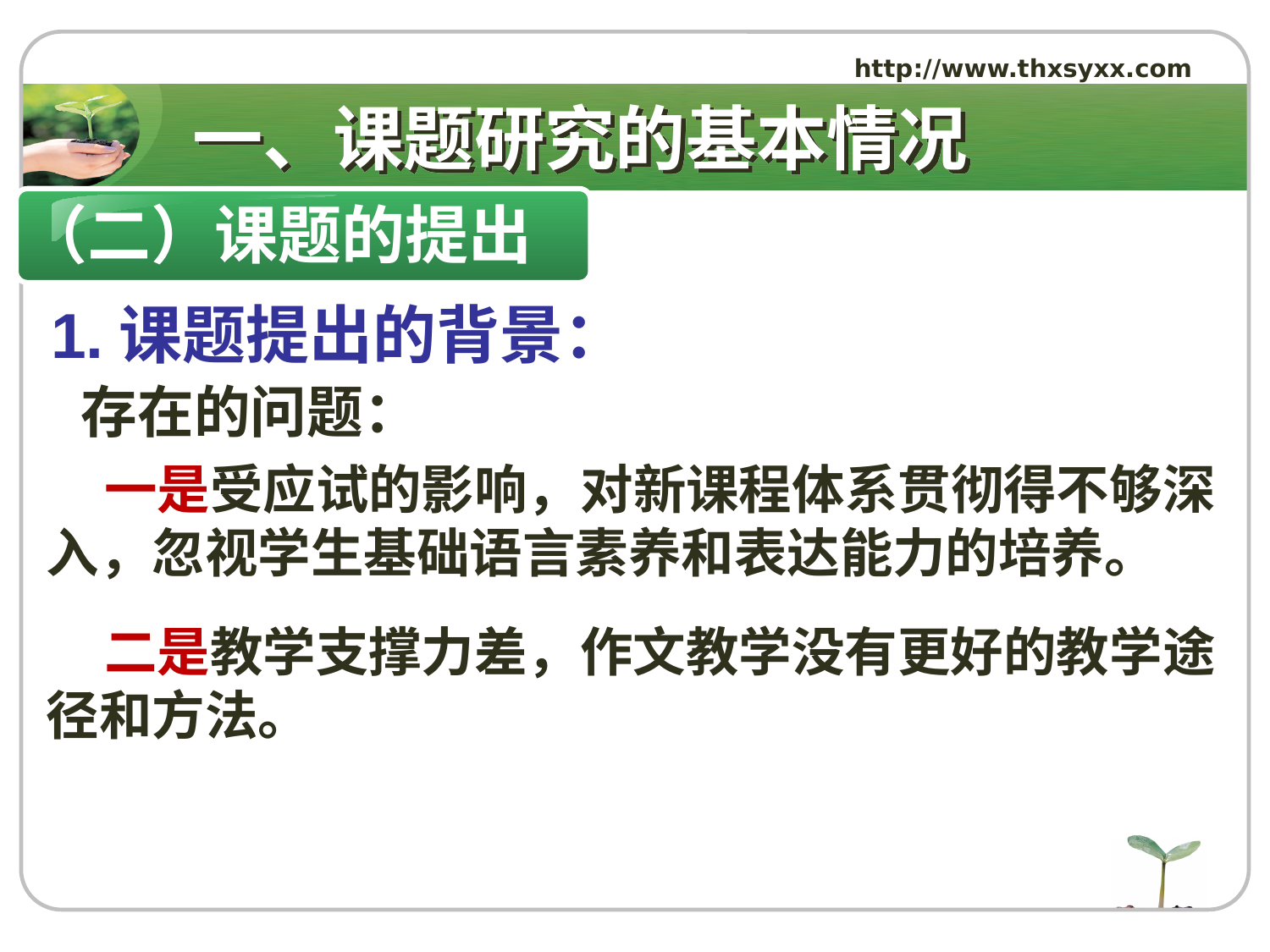

http://www.thxsyxx.com
# 一、课题研究的基本情况
（二）课题的提出

 1.课题提出的背景：
 存在的问题：
     一是受应试的影响，对新课程体系贯彻得不够深入，忽视学生基础语言素养和表达能力的培养。
     二是教学支撑力差，作文教学没有更好的教学途径和方法。